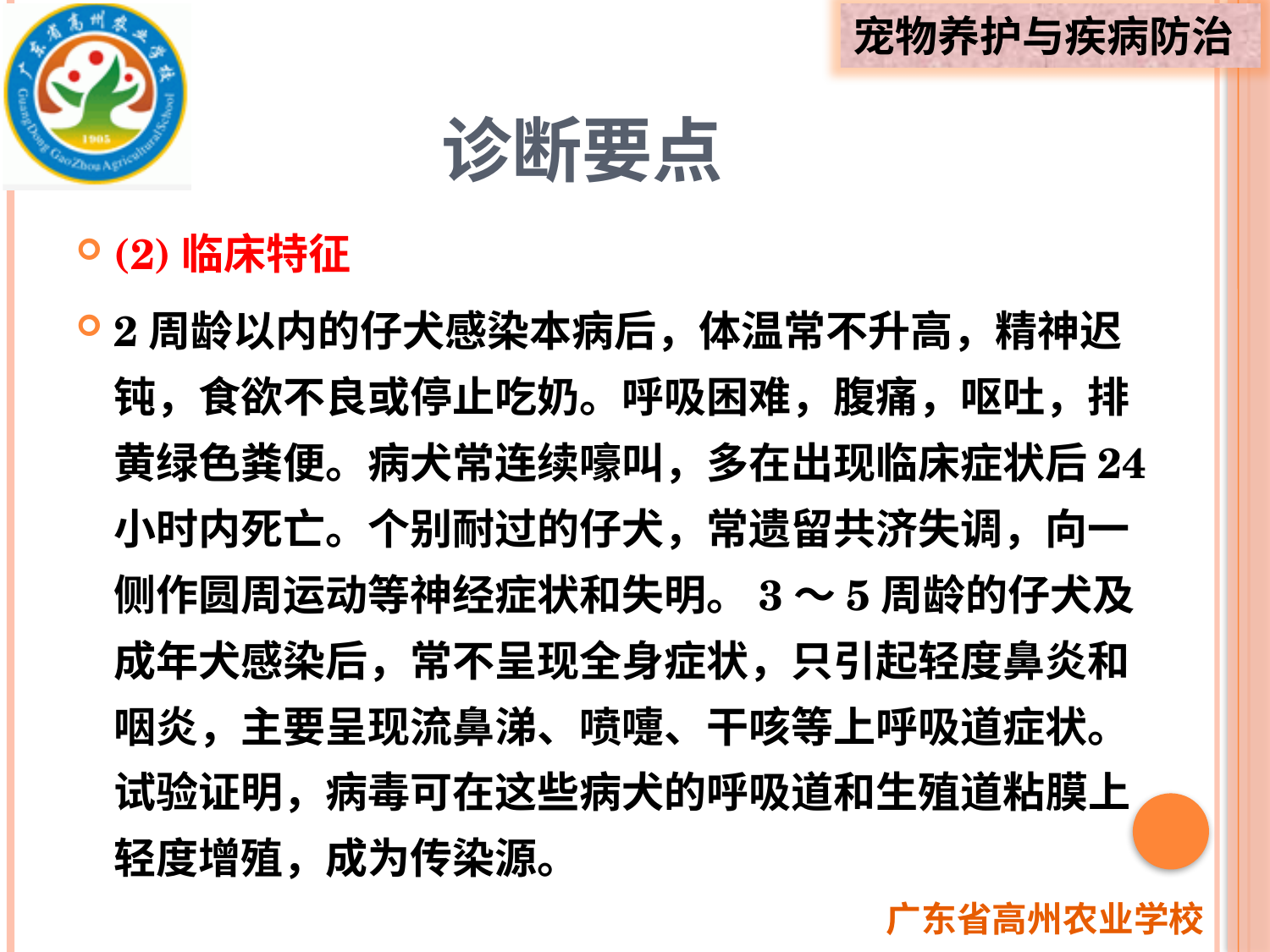

# 诊断要点
(2)临床特征
2周龄以内的仔犬感染本病后，体温常不升高，精神迟钝，食欲不良或停止吃奶。呼吸困难，腹痛，呕吐，排黄绿色粪便。病犬常连续嚎叫，多在出现临床症状后24小时内死亡。个别耐过的仔犬，常遗留共济失调，向一侧作圆周运动等神经症状和失明。3～5周龄的仔犬及成年犬感染后，常不呈现全身症状，只引起轻度鼻炎和咽炎，主要呈现流鼻涕、喷嚏、干咳等上呼吸道症状。试验证明，病毒可在这些病犬的呼吸道和生殖道粘膜上轻度增殖，成为传染源。